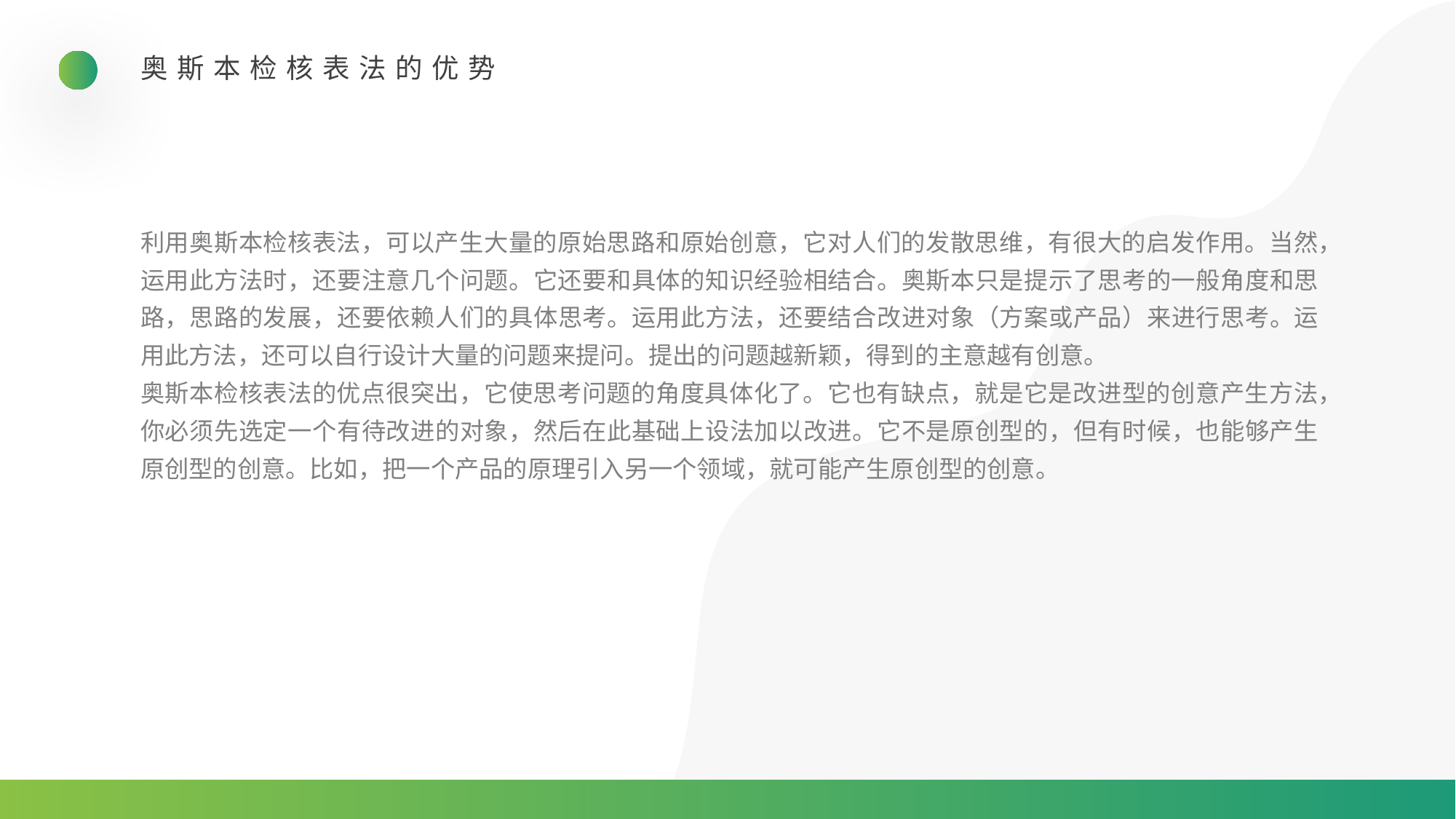

奥斯本检核表法的优势
利用奥斯本检核表法，可以产生大量的原始思路和原始创意，它对人们的发散思维，有很大的启发作用。当然，运用此方法时，还要注意几个问题。它还要和具体的知识经验相结合。奥斯本只是提示了思考的一般角度和思路，思路的发展，还要依赖人们的具体思考。运用此方法，还要结合改进对象（方案或产品）来进行思考。运用此方法，还可以自行设计大量的问题来提问。提出的问题越新颖，得到的主意越有创意。
奥斯本检核表法的优点很突出，它使思考问题的角度具体化了。它也有缺点，就是它是改进型的创意产生方法，你必须先选定一个有待改进的对象，然后在此基础上设法加以改进。它不是原创型的，但有时候，也能够产生原创型的创意。比如，把一个产品的原理引入另一个领域，就可能产生原创型的创意。